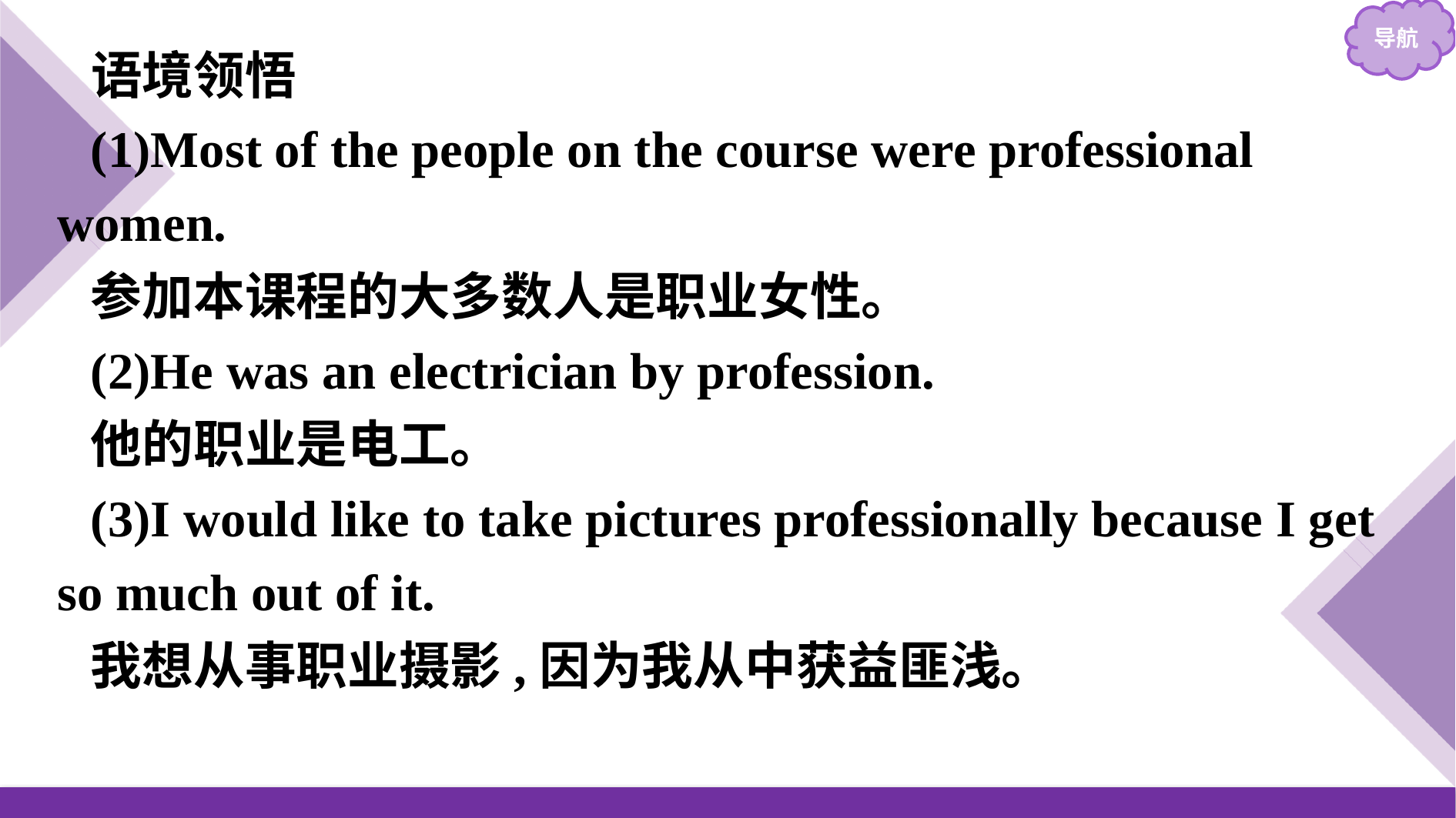

语境领悟
(1)Most of the people on the course were professional women.
参加本课程的大多数人是职业女性。
(2)He was an electrician by profession.
他的职业是电工。
(3)I would like to take pictures professionally because I get so much out of it.
我想从事职业摄影,因为我从中获益匪浅。